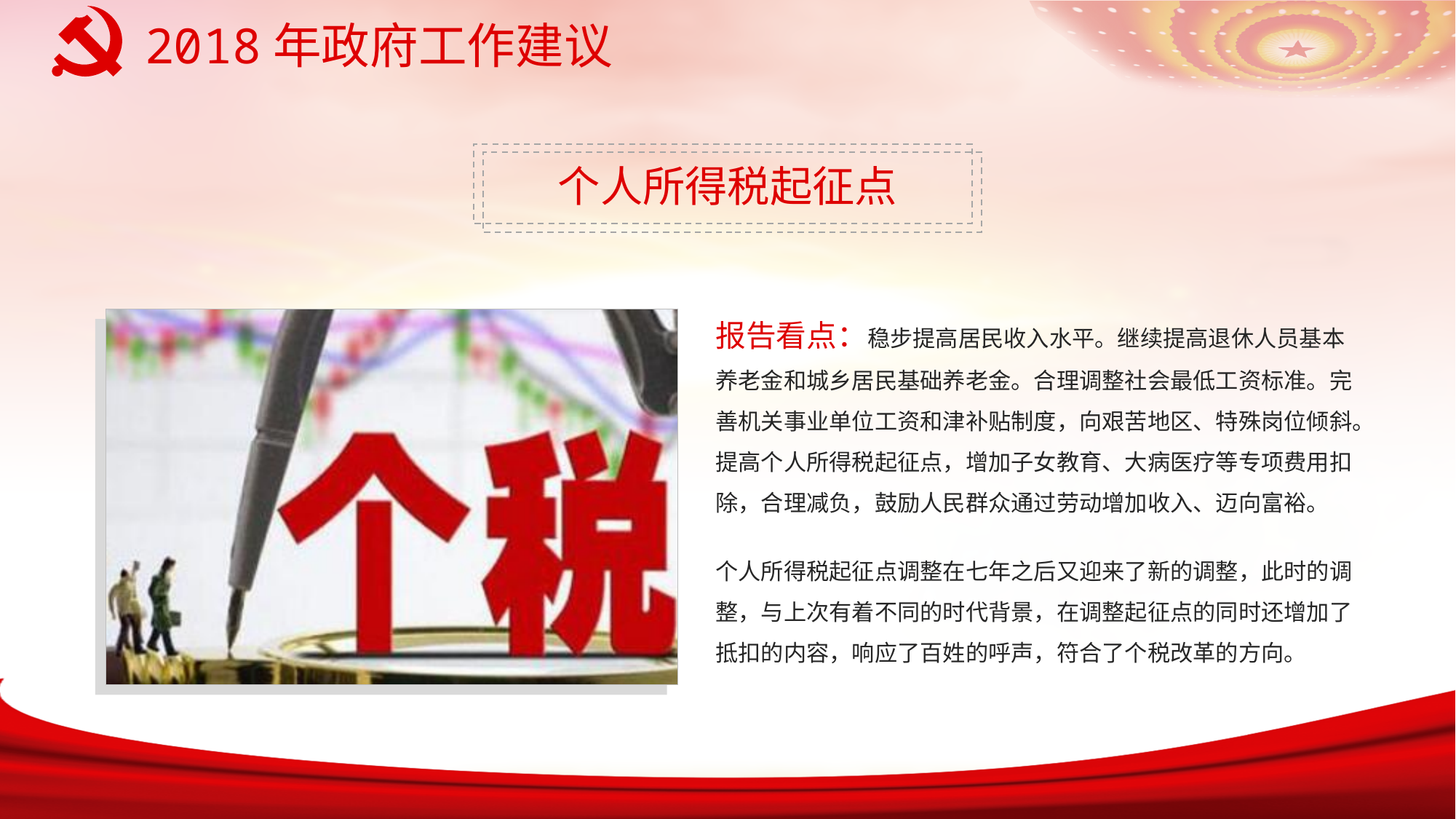

2018年政府工作建议

个人所得税起征点
报告看点：稳步提高居民收入水平。继续提高退休人员基本养老金和城乡居民基础养老金。合理调整社会最低工资标准。完善机关事业单位工资和津补贴制度，向艰苦地区、特殊岗位倾斜。提高个人所得税起征点，增加子女教育、大病医疗等专项费用扣除，合理减负，鼓励人民群众通过劳动增加收入、迈向富裕。

个人所得税起征点调整在七年之后又迎来了新的调整，此时的调整，与上次有着不同的时代背景，在调整起征点的同时还增加了抵扣的内容，响应了百姓的呼声，符合了个税改革的方向。